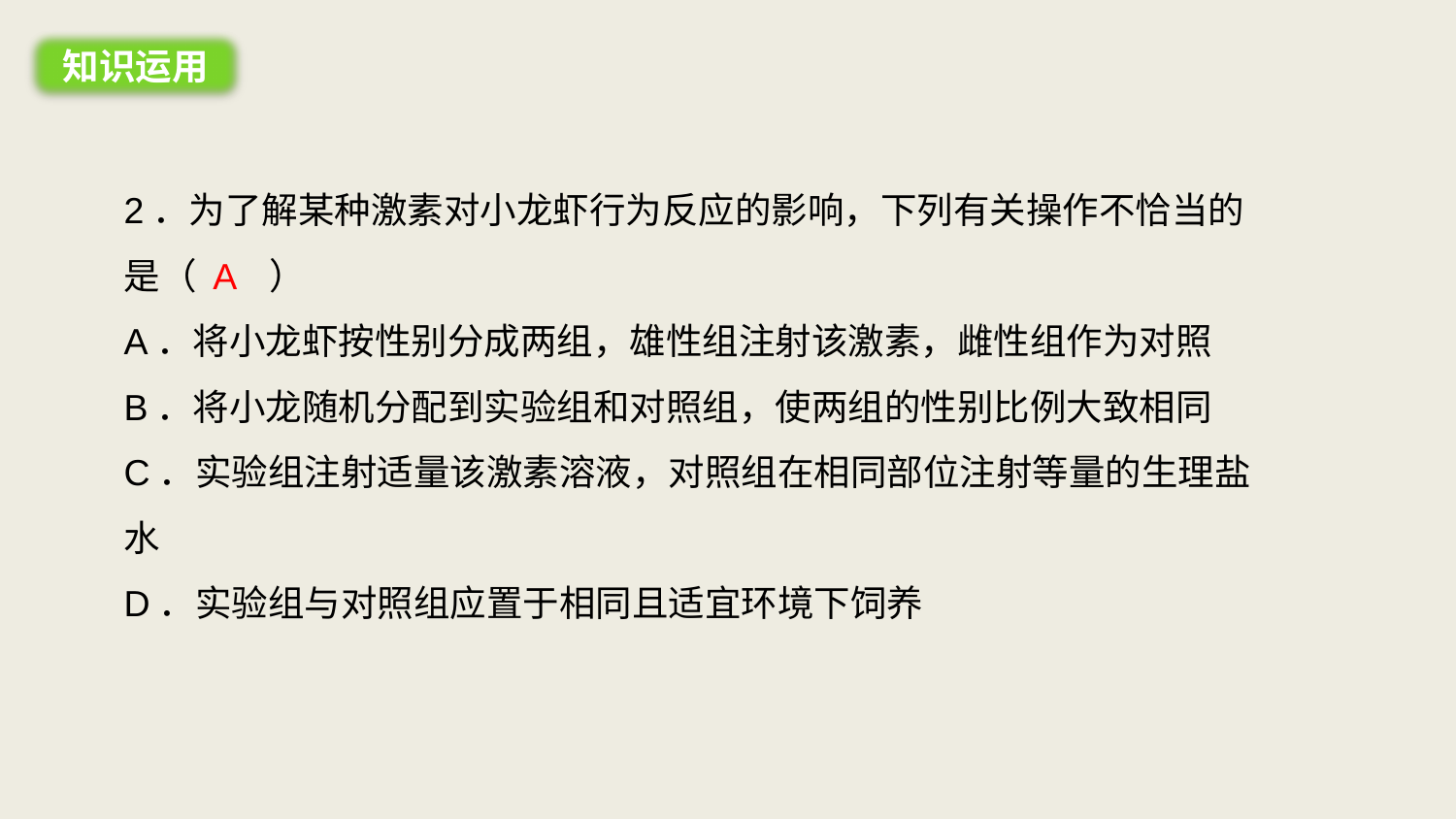

知识运用
2．为了解某种激素对小龙虾行为反应的影响，下列有关操作不恰当的是（　　）
A．将小龙虾按性别分成两组，雄性组注射该激素，雌性组作为对照
B．将小龙随机分配到实验组和对照组，使两组的性别比例大致相同
C．实验组注射适量该激素溶液，对照组在相同部位注射等量的生理盐水
D．实验组与对照组应置于相同且适宜环境下饲养
A